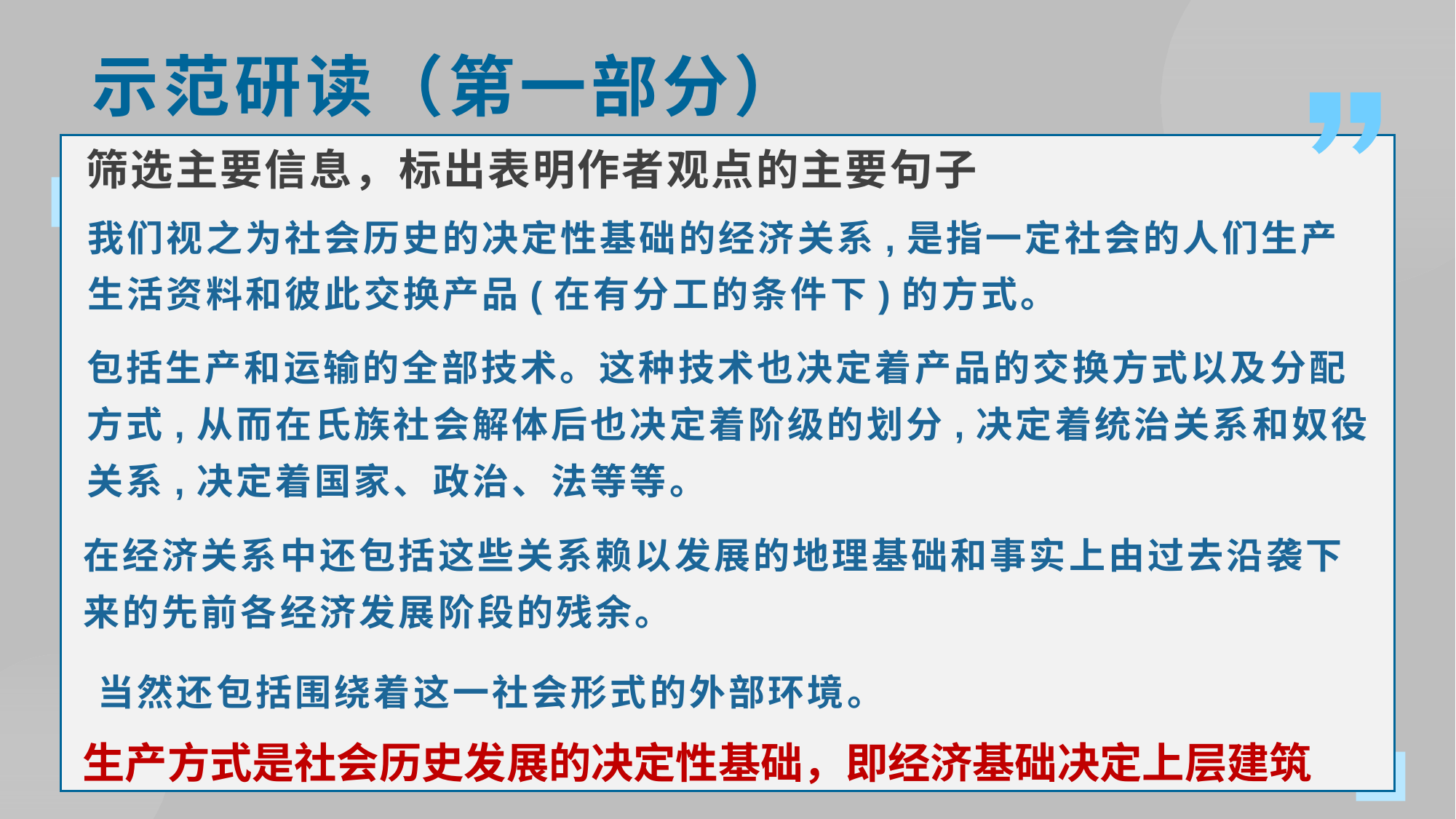

示范研读（第一部分）

筛选主要信息，标出表明作者观点的主要句子

我们视之为社会历史的决定性基础的经济关系,是指一定社会的人们生产生活资料和彼此交换产品(在有分工的条件下)的方式。
包括生产和运输的全部技术。这种技术也决定着产品的交换方式以及分配方式,从而在氏族社会解体后也决定着阶级的划分,决定着统治关系和奴役关系,决定着国家、政治、法等等。
在经济关系中还包括这些关系赖以发展的地理基础和事实上由过去沿袭下来的先前各经济发展阶段的残余。
当然还包括围绕着这一社会形式的外部环境。

生产方式是社会历史发展的决定性基础，即经济基础决定上层建筑